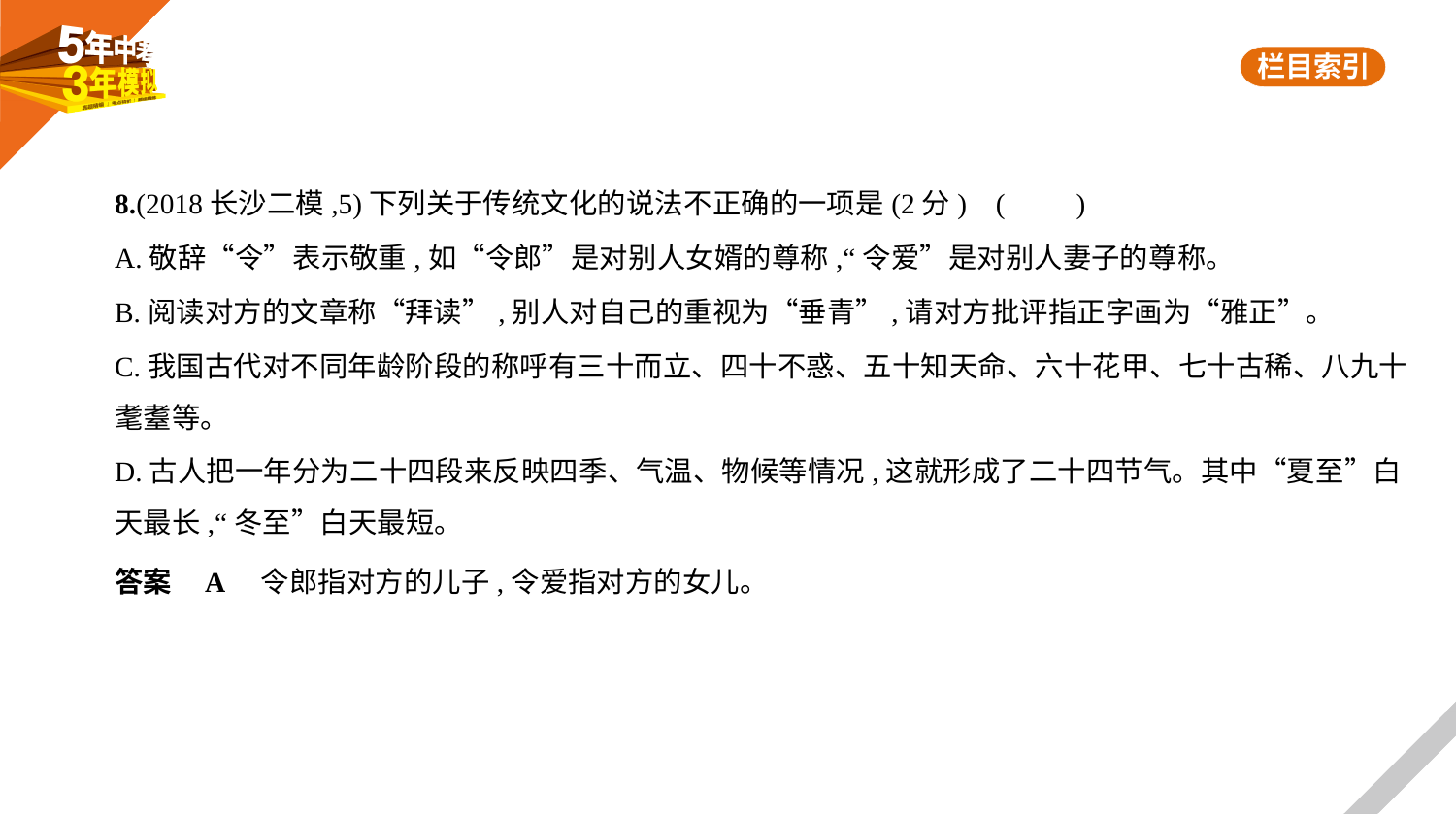

8.(2018长沙二模,5)下列关于传统文化的说法不正确的一项是(2分) (　　)
A.敬辞“令”表示敬重,如“令郎”是对别人女婿的尊称,“令爱”是对别人妻子的尊称。
B.阅读对方的文章称“拜读”,别人对自己的重视为“垂青”,请对方批评指正字画为“雅正”。
C.我国古代对不同年龄阶段的称呼有三十而立、四十不惑、五十知天命、六十花甲、七十古稀、八九十
耄耋等。
D.古人把一年分为二十四段来反映四季、气温、物候等情况,这就形成了二十四节气。其中“夏至”白
天最长,“冬至”白天最短。
答案    A　令郎指对方的儿子,令爱指对方的女儿。